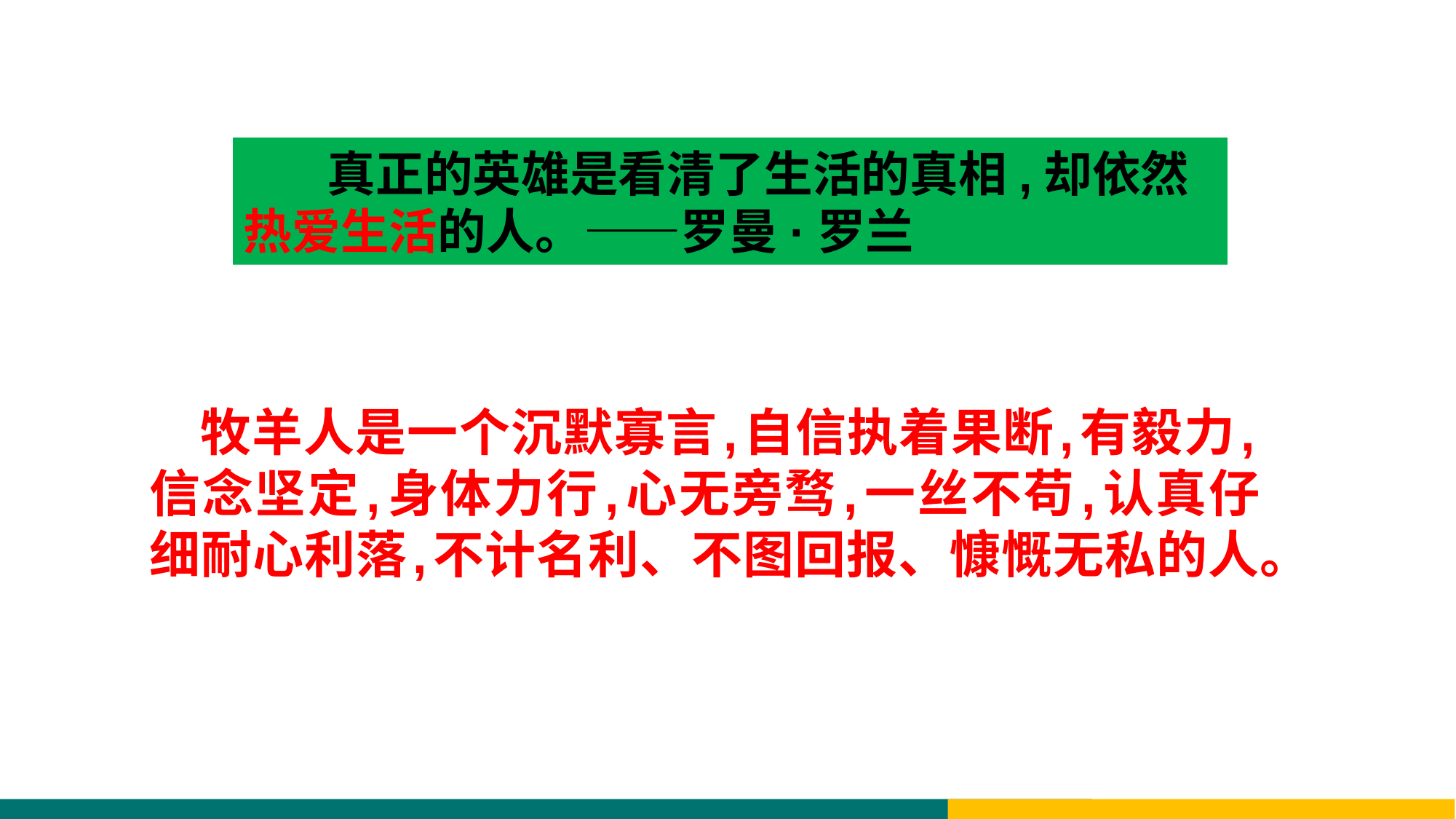

真正的英雄是看清了生活的真相,却依然热爱生活的人。——罗曼·罗兰
    牧羊人是一个沉默寡言,自信执着果断,有毅力,信念坚定,身体力行,心无旁骛,一丝不苟,认真仔细耐心利落,不计名利、不图回报、慷慨无私的人。